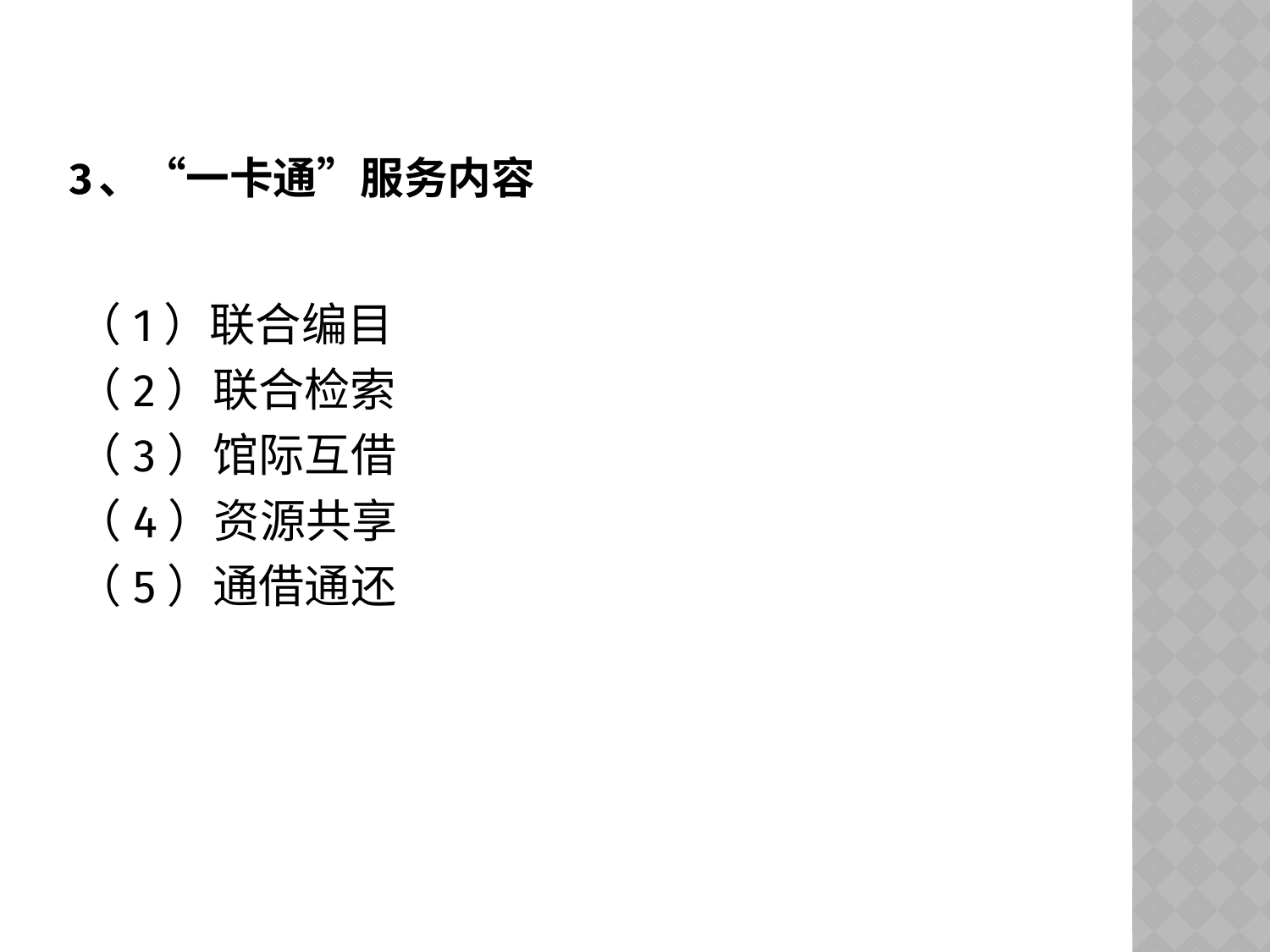

# 3、“一卡通”服务内容

（1）联合编目
（2）联合检索
（3）馆际互借
（4）资源共享
（5）通借通还